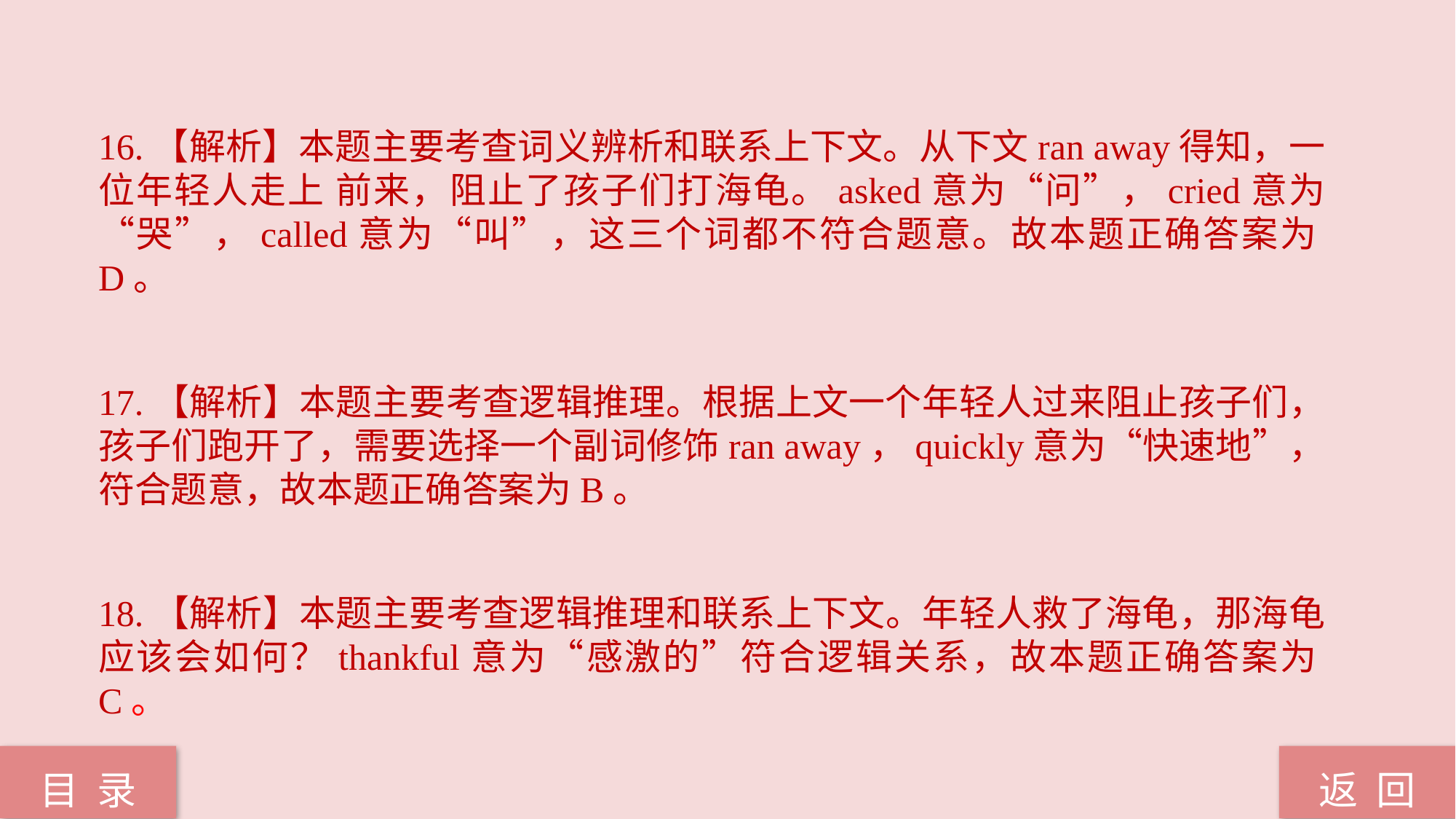

16.【解析】本题主要考查词义辨析和联系上下文。从下文ran away得知，一位年轻人走上 前来，阻止了孩子们打海龟。asked意为“问”，cried意为“哭”，called意为“叫”，这三个词都不符合题意。故本题正确答案为D。

17.【解析】本题主要考查逻辑推理。根据上文一个年轻人过来阻止孩子们，孩子们跑开了，需要选择一个副词修饰ran away，quickly意为“快速地”，符合题意，故本题正确答案为B。

18.【解析】本题主要考查逻辑推理和联系上下文。年轻人救了海龟，那海龟应该会如何？thankful意为“感激的”符合逻辑关系，故本题正确答案为C。
返  回